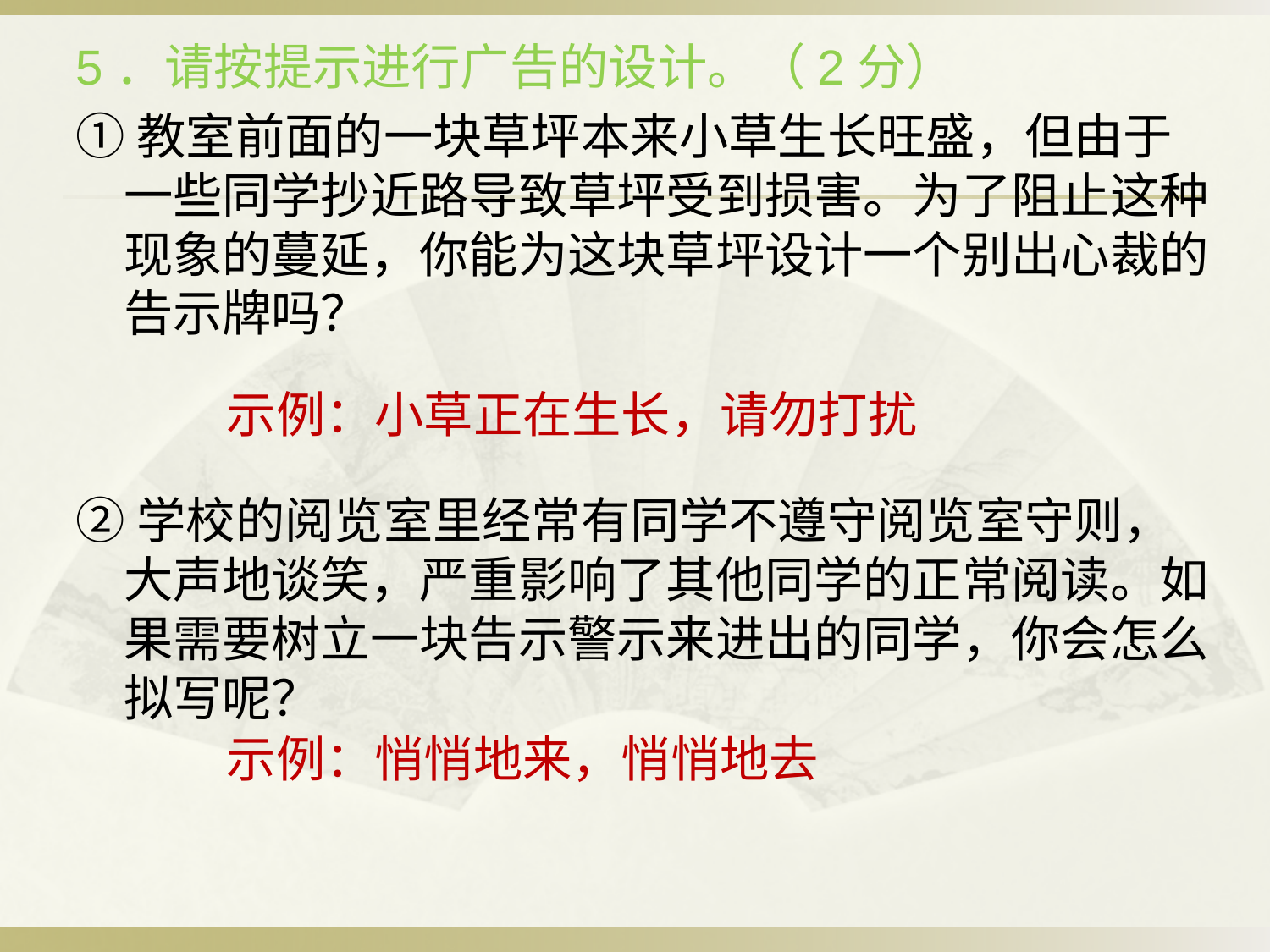

5．请按提示进行广告的设计。（2分）
①教室前面的一块草坪本来小草生长旺盛，但由于一些同学抄近路导致草坪受到损害。为了阻止这种现象的蔓延，你能为这块草坪设计一个别出心裁的告示牌吗？

②学校的阅览室里经常有同学不遵守阅览室守则，大声地谈笑，严重影响了其他同学的正常阅读。如果需要树立一块告示警示来进出的同学，你会怎么拟写呢？

		示例：小草正在生长，请勿打扰

 		示例：悄悄地来，悄悄地去